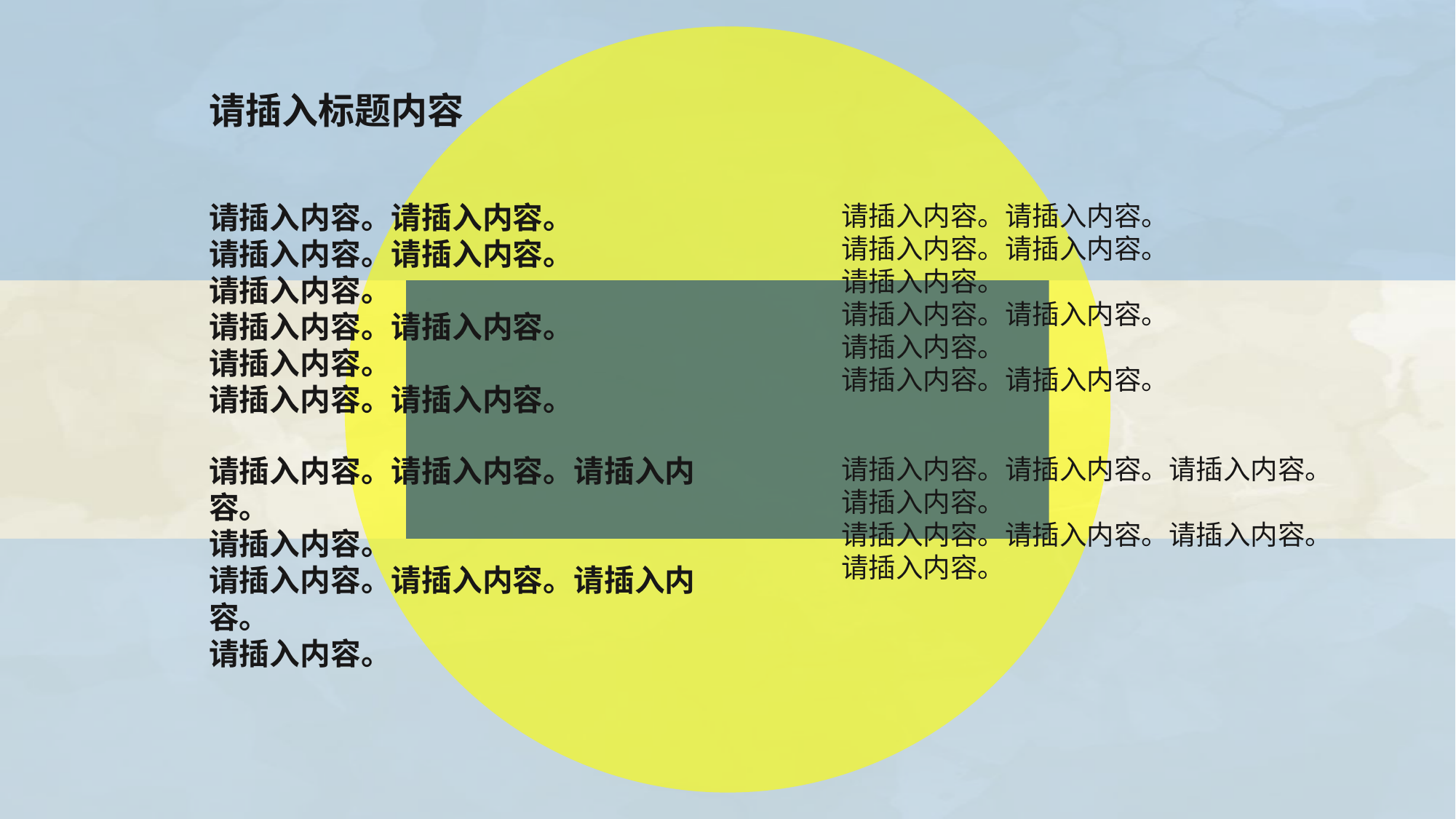

请插入标题内容
请插入内容。请插入内容。
请插入内容。请插入内容。
请插入内容。
请插入内容。请插入内容。
请插入内容。
请插入内容。请插入内容。
请插入内容。请插入内容。
请插入内容。请插入内容。
请插入内容。
请插入内容。请插入内容。
请插入内容。
请插入内容。请插入内容。

请插入内容。请插入内容。请插入内容。
请插入内容。
请插入内容。请插入内容。请插入内容。
请插入内容。

请插入内容。请插入内容。请插入内容。
请插入内容。
请插入内容。请插入内容。请插入内容。
请插入内容。